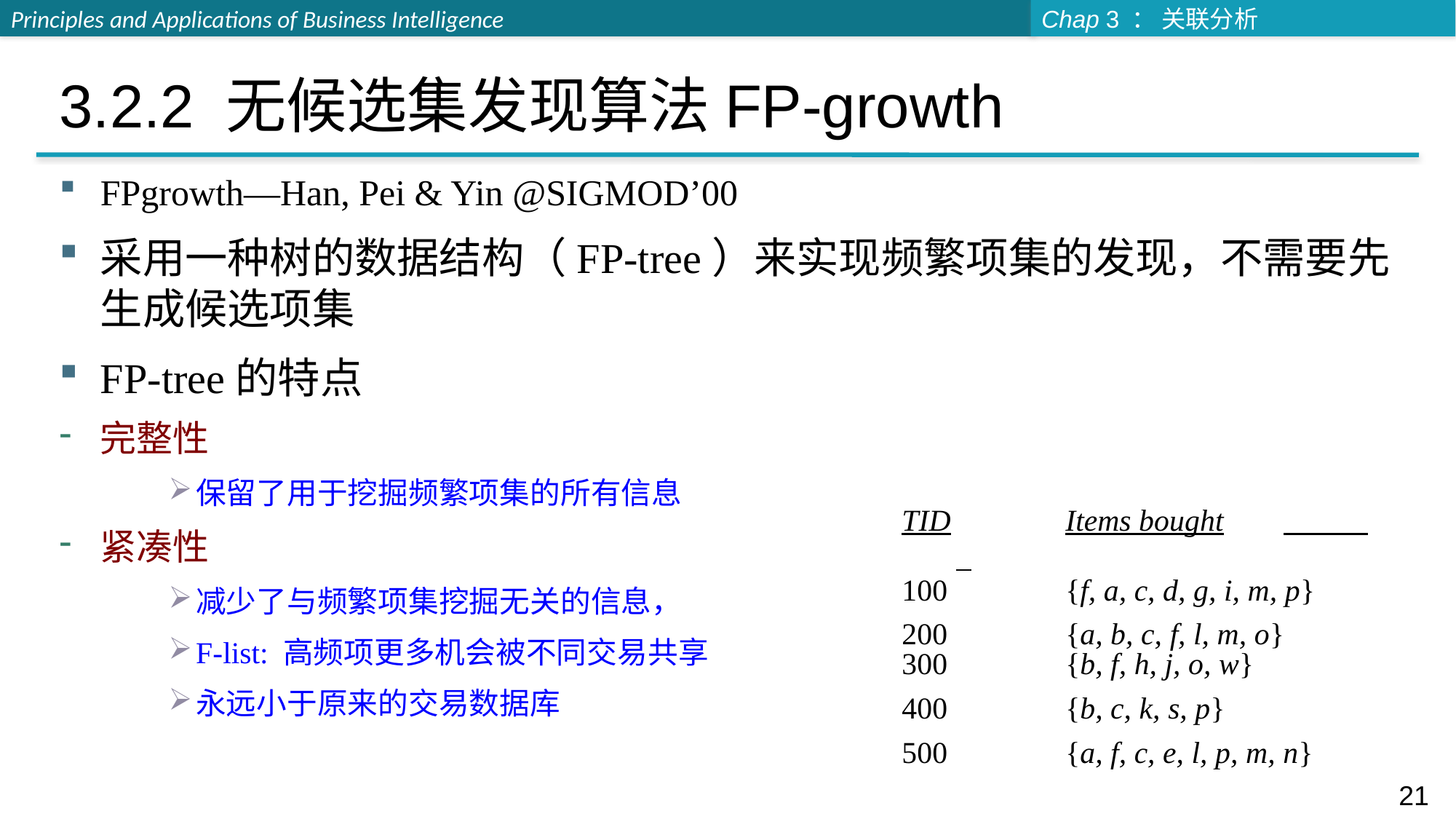

# 3.2.2 无候选集发现算法FP-growth
FPgrowth—Han, Pei & Yin @SIGMOD’00
采用一种树的数据结构（FP-tree）来实现频繁项集的发现，不需要先生成候选项集
FP-tree的特点
完整性
保留了用于挖掘频繁项集的所有信息
紧凑性
减少了与频繁项集挖掘无关的信息，
F-list: 高频项更多机会被不同交易共享
永远小于原来的交易数据库

TID		Items bought
100		{f, a, c, d, g, i, m, p}
200		{a, b, c, f, l, m, o}
300	 	{b, f, h, j, o, w}
400	 	{b, c, k, s, p}
500	 	{a, f, c, e, l, p, m, n}